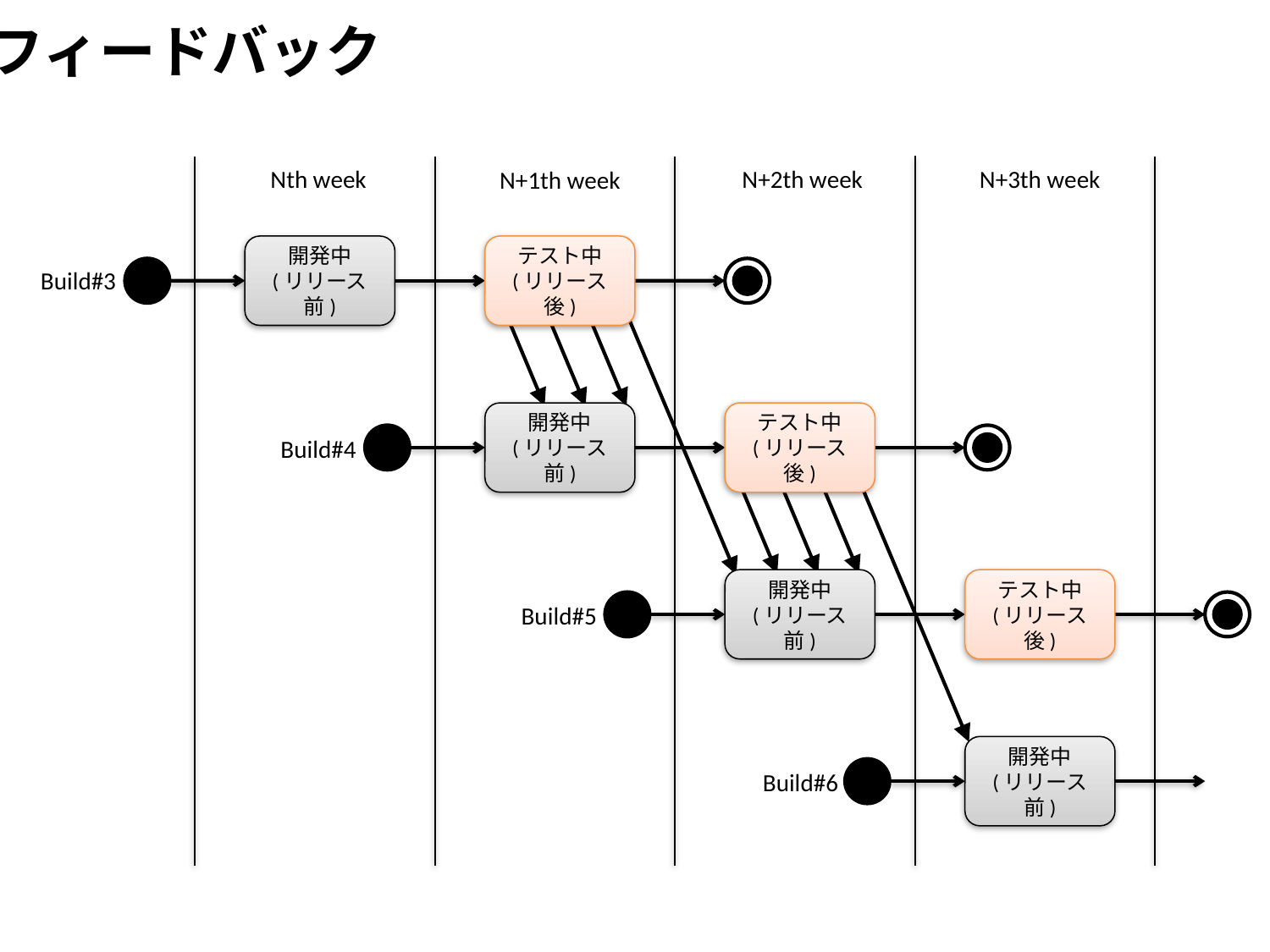

フィードバック
N+2th week
Nth week
N+3th week
N+1th week
開発中
(リリース前)
テスト中
(リリース後)

Build#3
開発中
(リリース前)
テスト中
(リリース後)

Build#4
開発中
(リリース前)
テスト中
(リリース後)

Build#5
開発中
(リリース前)

Build#6